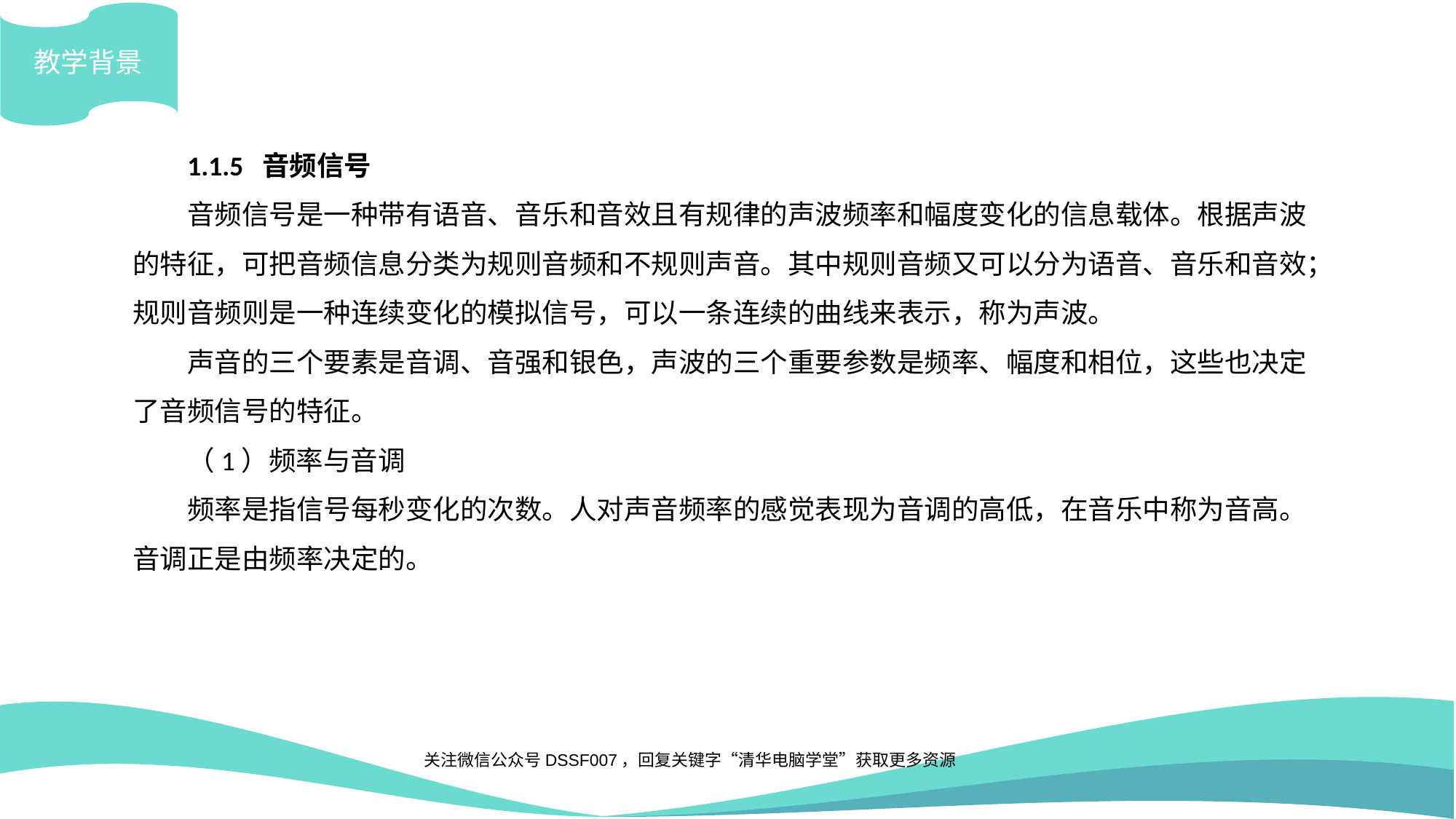

教学背景
1.1.5  音频信号
音频信号是一种带有语音、音乐和音效且有规律的声波频率和幅度变化的信息载体。根据声波的特征，可把音频信息分类为规则音频和不规则声音。其中规则音频又可以分为语音、音乐和音效；规则音频则是一种连续变化的模拟信号，可以一条连续的曲线来表示，称为声波。
声音的三个要素是音调、音强和银色，声波的三个重要参数是频率、幅度和相位，这些也决定了音频信号的特征。
（1）频率与音调
频率是指信号每秒变化的次数。人对声音频率的感觉表现为音调的高低，在音乐中称为音高。音调正是由频率决定的。